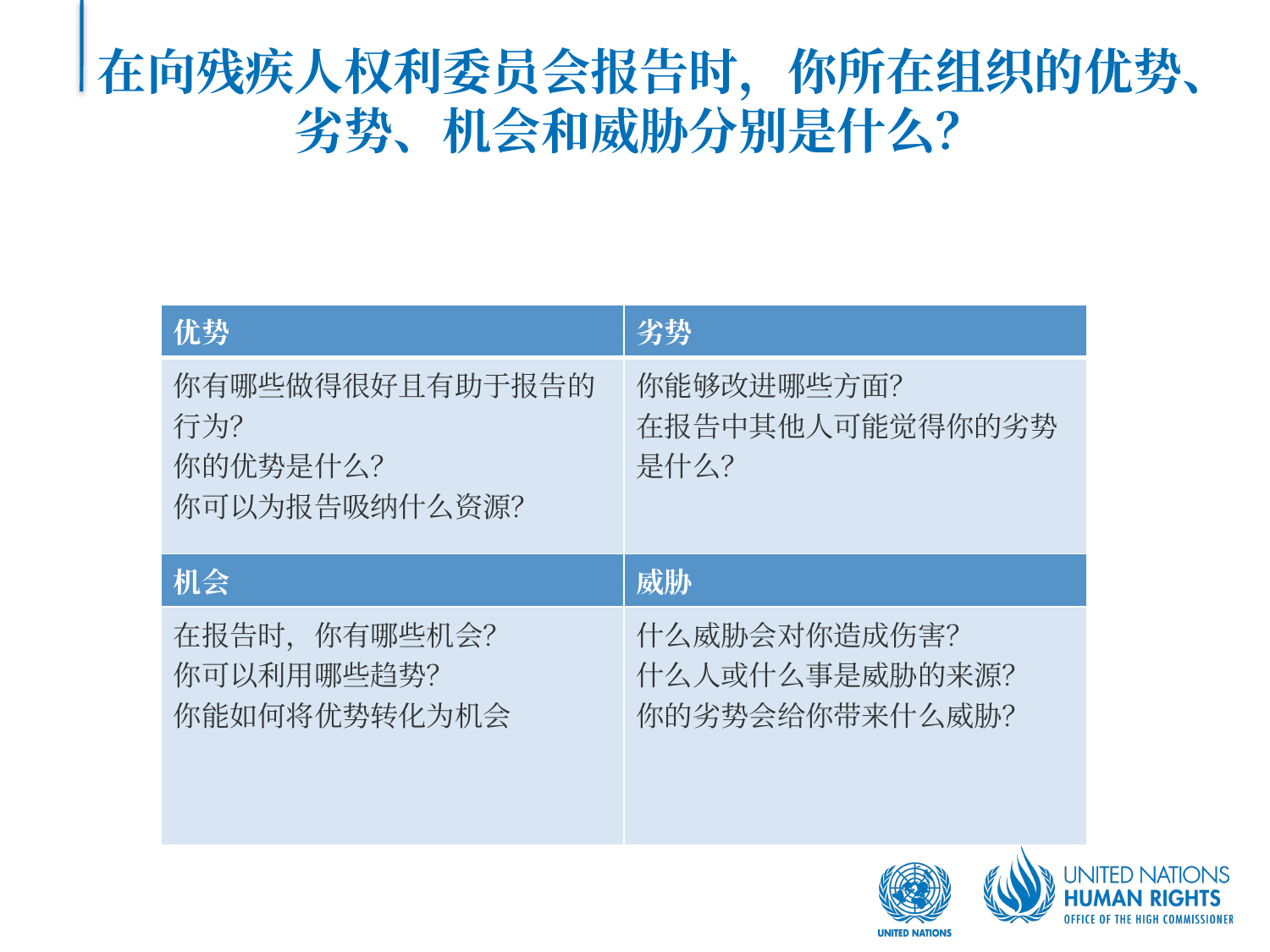

# 在向残疾人权利委员会报告时，你所在组织的优势、劣势、机会和威胁分别是什么？

| 优势 | 劣势 |
| --- | --- |
| 你有哪些做得很好且有助于报告的行为？ 你的优势是什么？ 你可以为报告吸纳什么资源？ | 你能够改进哪些方面？ 在报告中其他人可能觉得你的劣势是什么？ |
| 机会 | 威胁 |
| 在报告时，你有哪些机会？ 你可以利用哪些趋势？ 你能如何将优势转化为机会 | 什么威胁会对你造成伤害？ 什么人或什么事是威胁的来源？ 你的劣势会给你带来什么威胁？ |